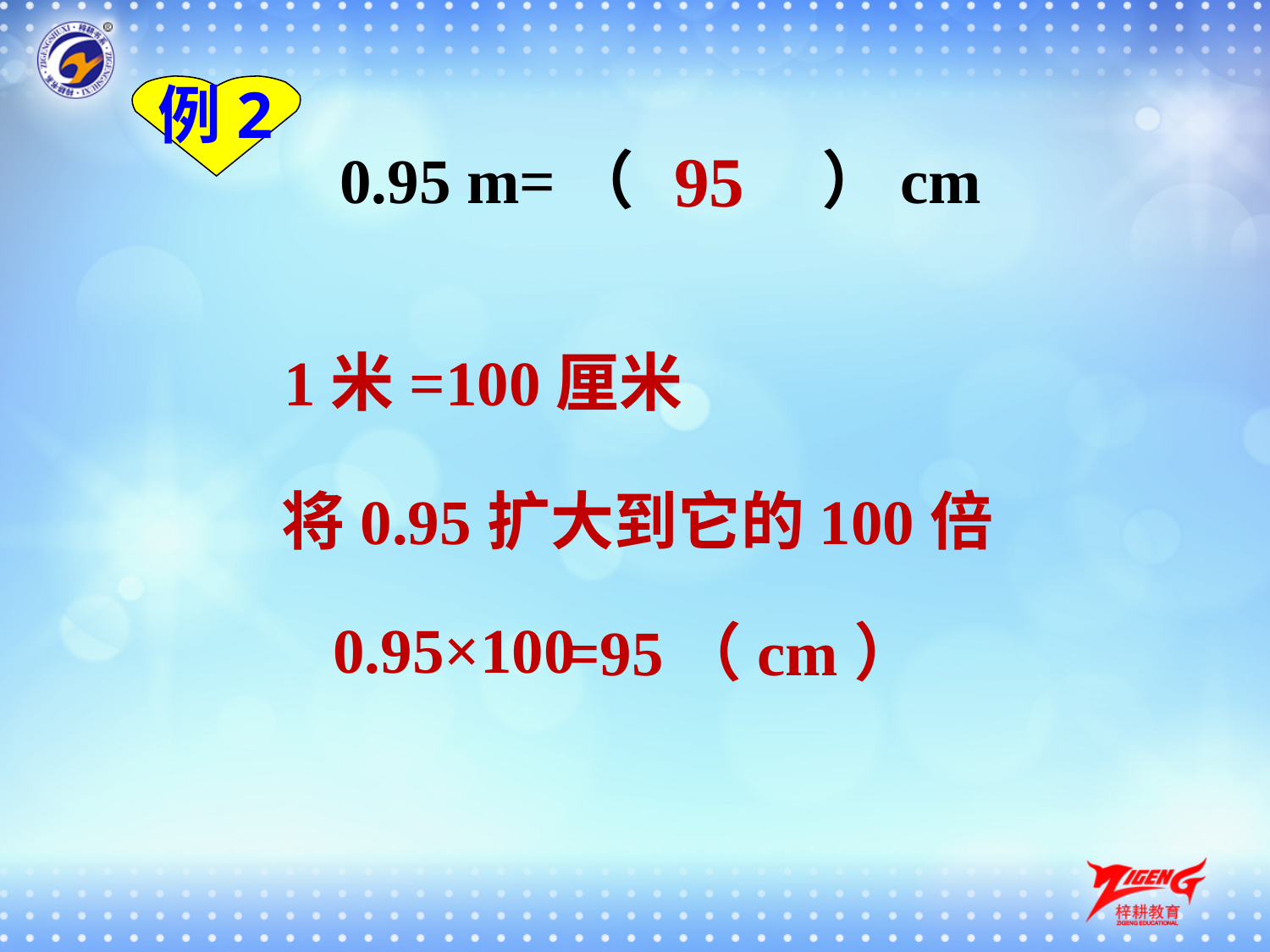

例2
95
0.95 m=（             ）cm
1米=100厘米
将0.95扩大到它的100倍
0.95×100
=95（cm）